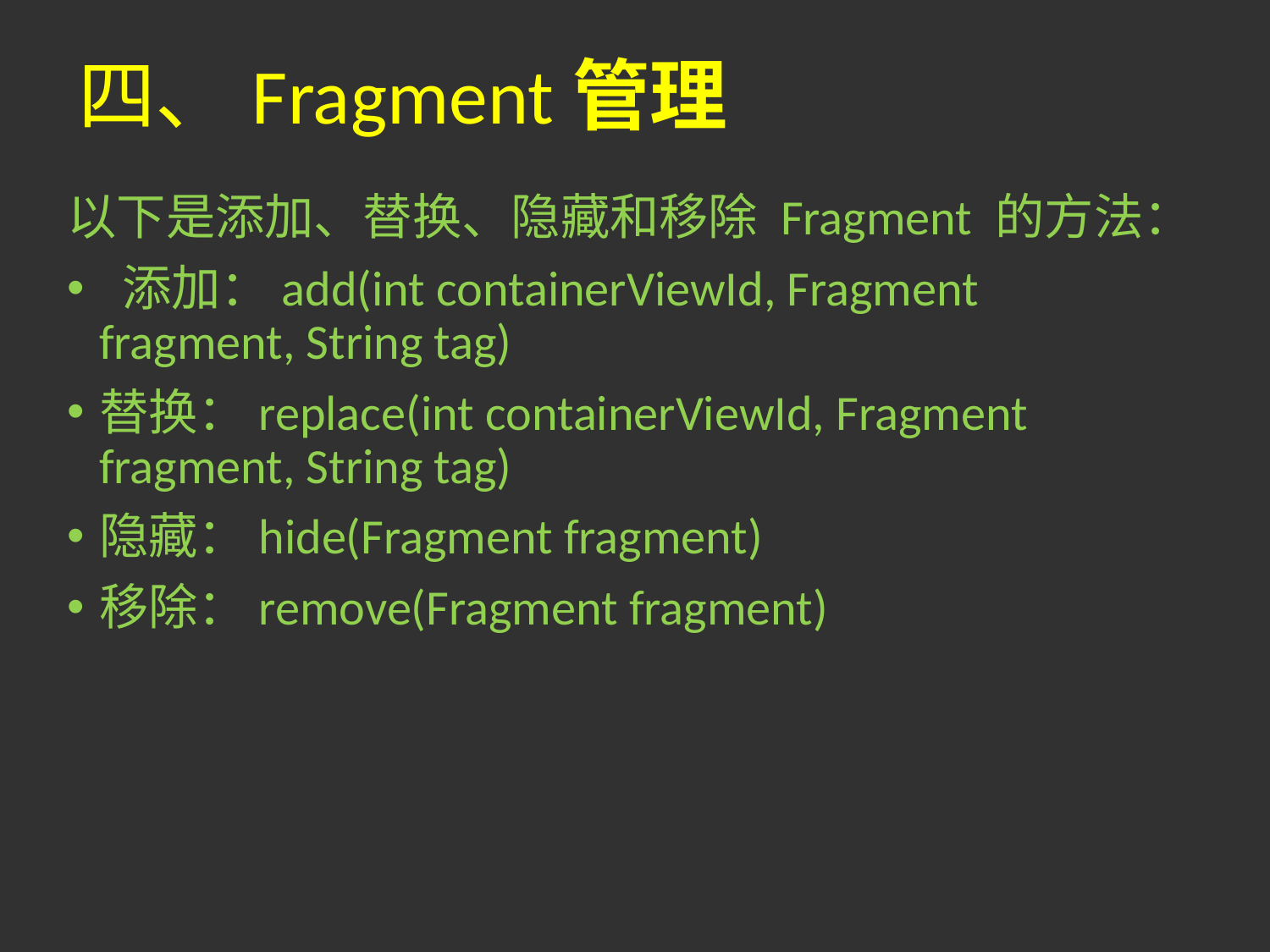

# 四、Fragment管理
以下是添加、替换、隐藏和移除 Fragment 的方法：
 添加：add(int containerViewId, Fragment fragment, String tag)
替换：replace(int containerViewId, Fragment fragment, String tag)
隐藏：hide(Fragment fragment)
移除：remove(Fragment fragment)